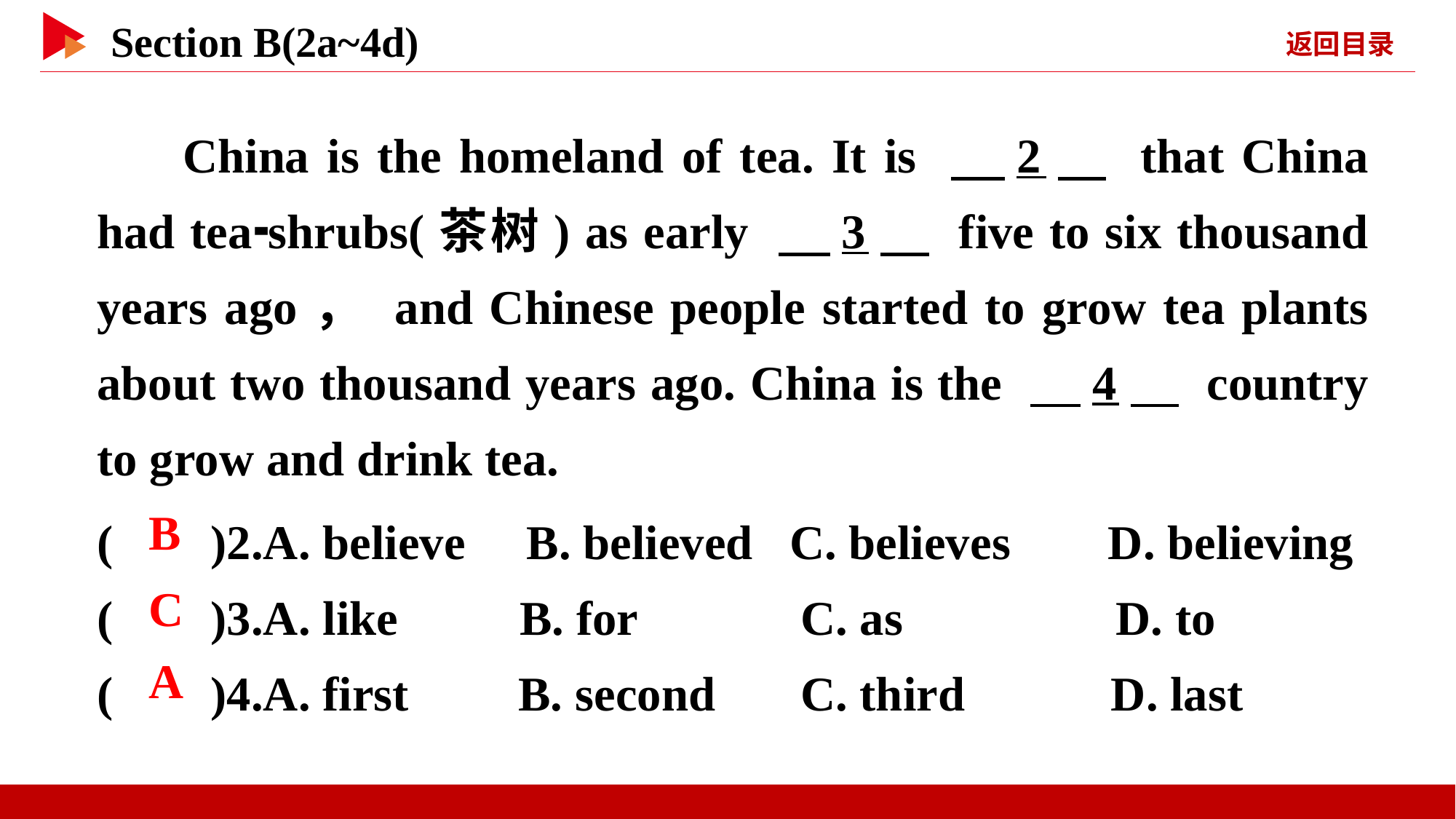

China is the homeland of tea. It is 　2　 that China had tea⁃shrubs(茶树) as early 　3　 five to six thousand years ago， and Chinese people started to grow tea plants about two thousand years ago. China is the 　4　 country to grow and drink tea.
(        )2.A. believe     B. believed   C. believes        D. believing
(        )3.A. like          B. for 	    C. as      	   D. to
(        )4.A. first         B. second       C. third            D. last
   B
   C
   A